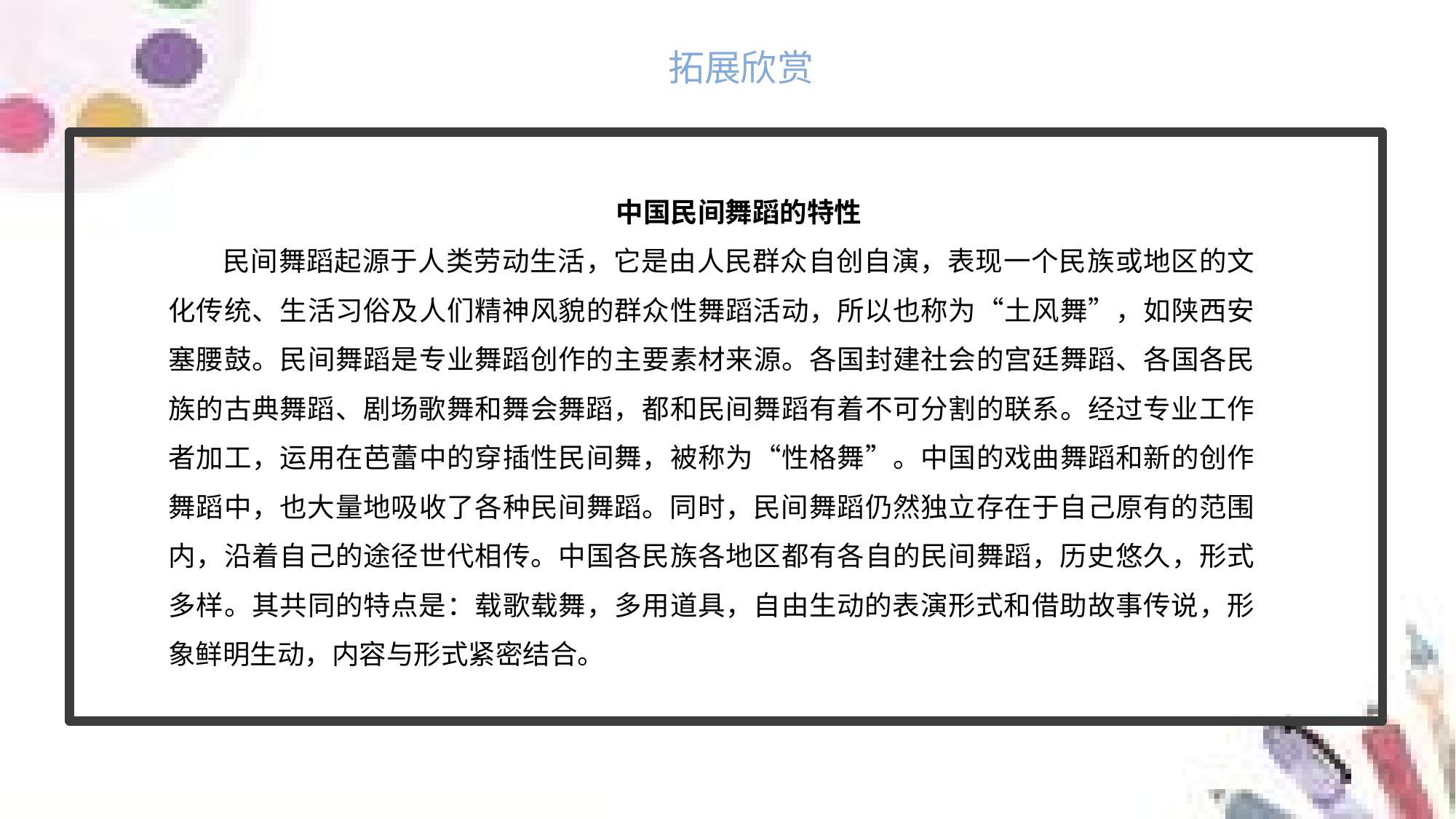

拓展欣赏

中国民间舞蹈的特性
民间舞蹈起源于人类劳动生活，它是由人民群众自创自演，表现一个民族或地区的文化传统、生活习俗及人们精神风貌的群众性舞蹈活动，所以也称为“土风舞”，如陕西安塞腰鼓。民间舞蹈是专业舞蹈创作的主要素材来源。各国封建社会的宫廷舞蹈、各国各民族的古典舞蹈、剧场歌舞和舞会舞蹈，都和民间舞蹈有着不可分割的联系。经过专业工作者加工，运用在芭蕾中的穿插性民间舞，被称为“性格舞”。中国的戏曲舞蹈和新的创作舞蹈中，也大量地吸收了各种民间舞蹈。同时，民间舞蹈仍然独立存在于自己原有的范围内，沿着自己的途径世代相传。中国各民族各地区都有各自的民间舞蹈，历史悠久，形式多样。其共同的特点是：载歌载舞，多用道具，自由生动的表演形式和借助故事传说，形象鲜明生动，内容与形式紧密结合。
19